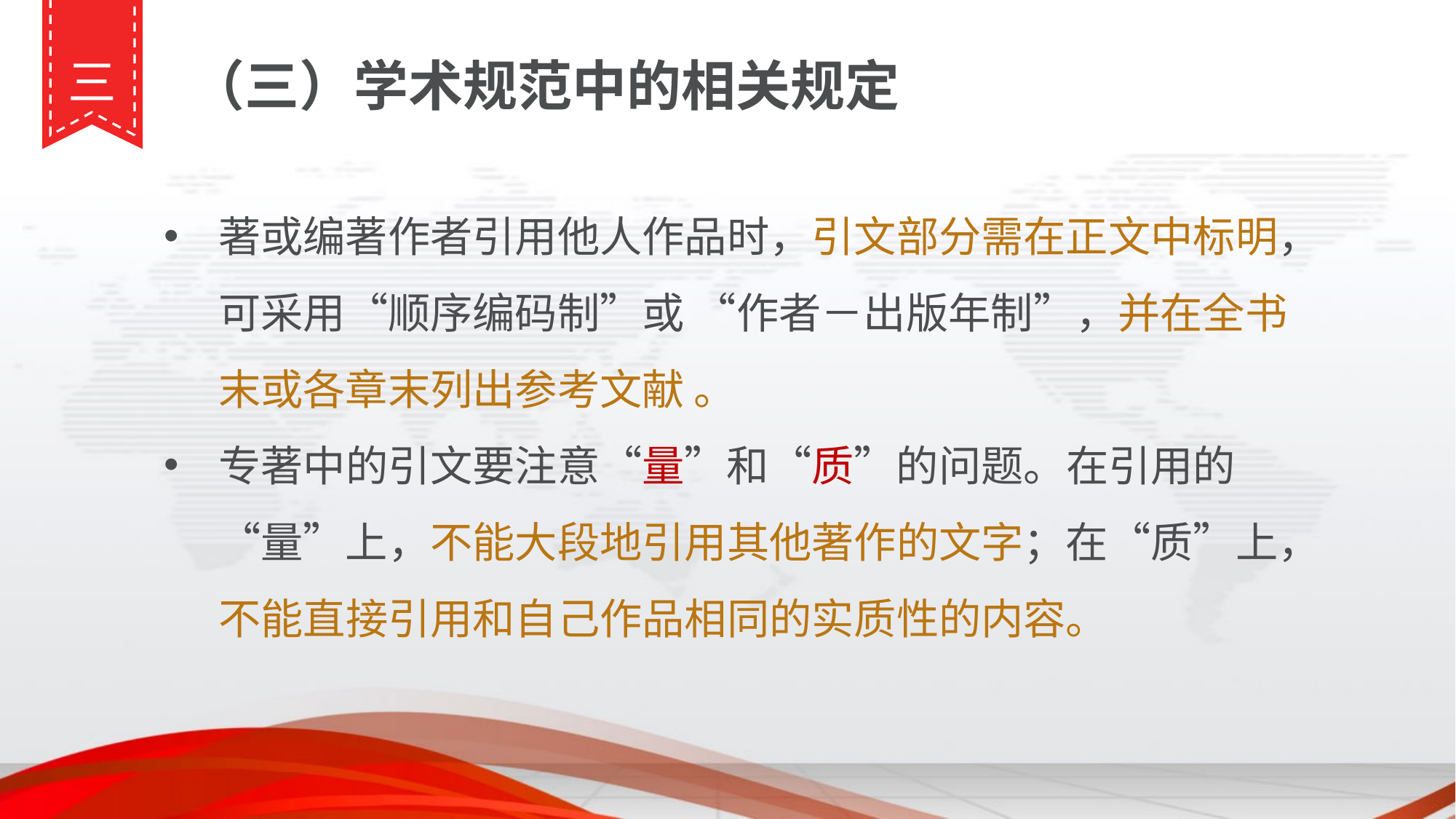

三
（三）学术规范中的相关规定
著或编著作者引用他人作品时，引文部分需在正文中标明，可采用“顺序编码制”或 “作者－出版年制”，并在全书末或各章末列出参考文献 。
专著中的引文要注意“量”和“质”的问题。在引用的“量”上，不能大段地引用其他著作的文字；在“质”上，不能直接引用和自己作品相同的实质性的内容。